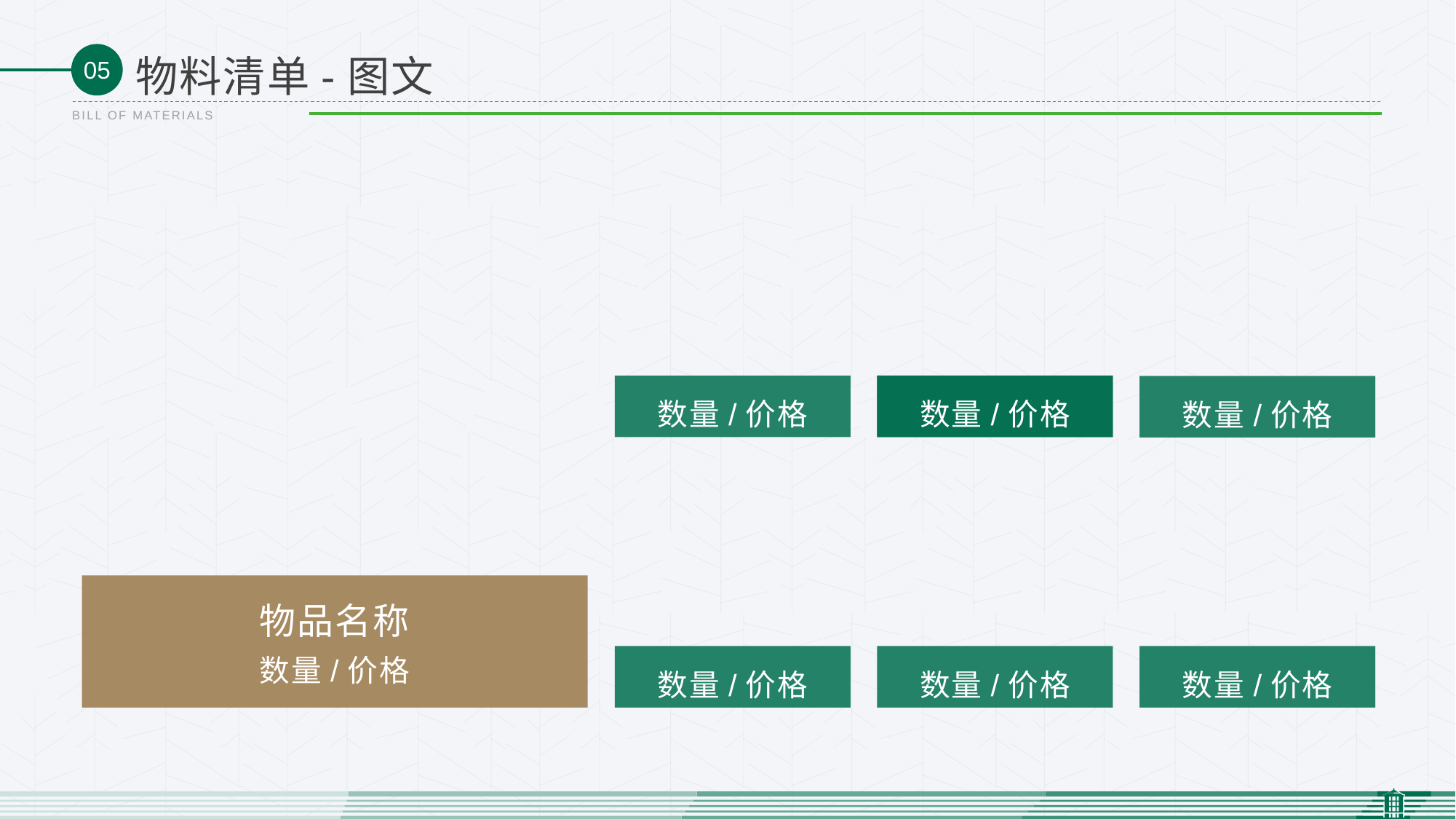

物料清单-图文
BILL OF MATERIALS

数量/价格

数量/价格

数量/价格

物品名称
数量/价格

数量/价格

数量/价格

数量/价格